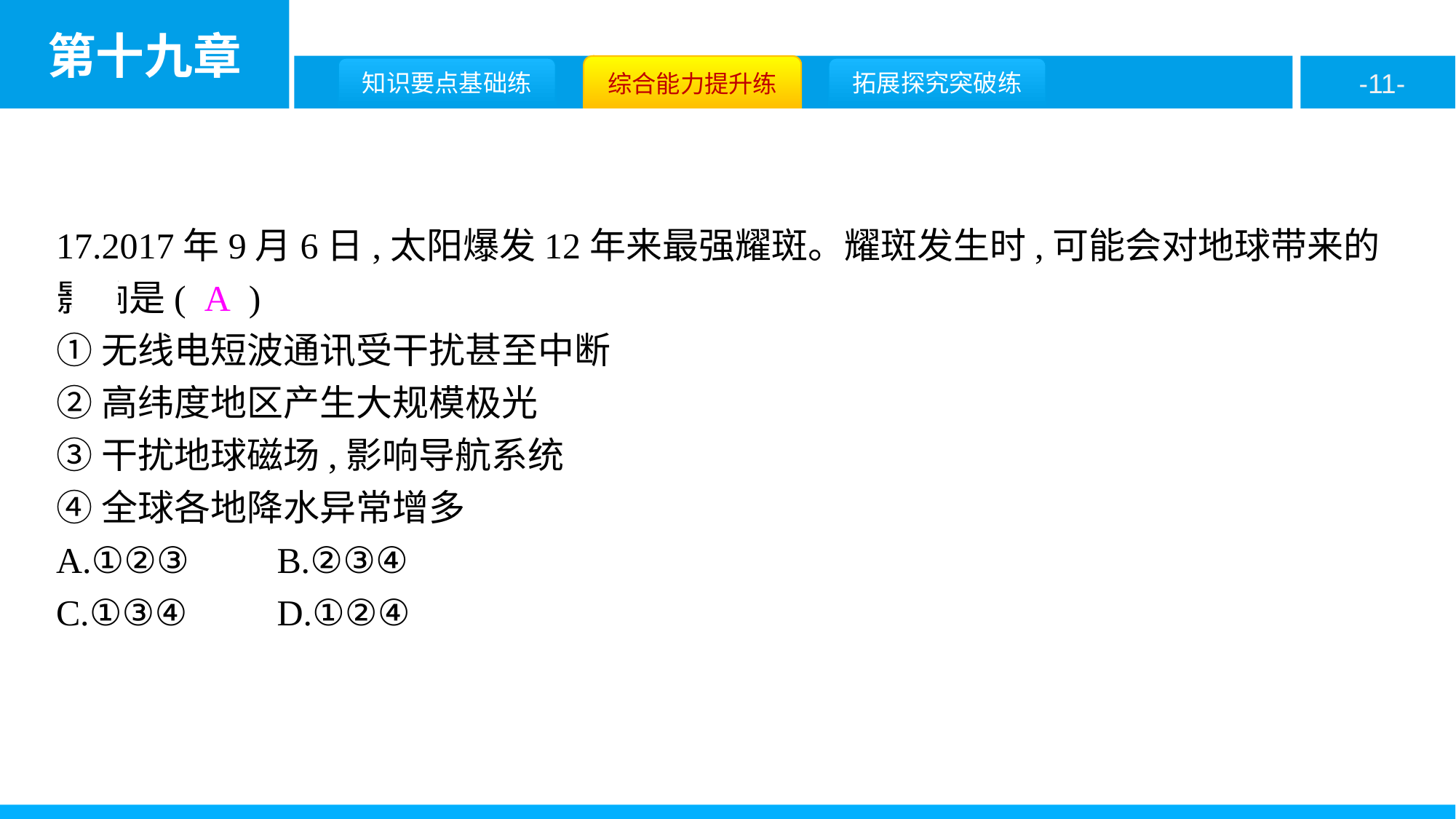

17.2017年9月6日,太阳爆发12年来最强耀斑。耀斑发生时,可能会对地球带来的影响是(  A  )
①无线电短波通讯受干扰甚至中断
②高纬度地区产生大规模极光
③干扰地球磁场,影响导航系统
④全球各地降水异常增多
A.①②③	B.②③④
C.①③④	D.①②④